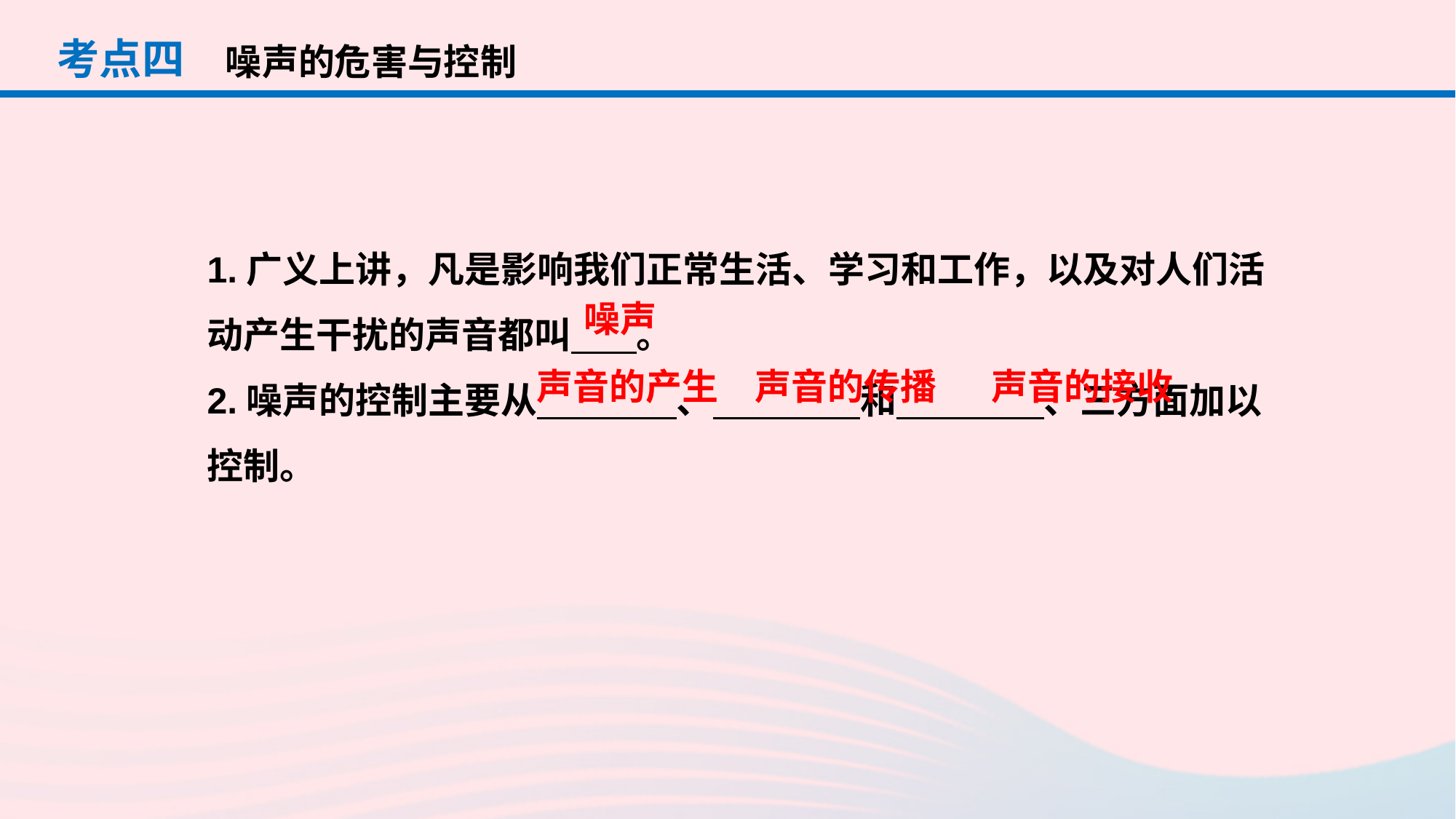

考点四
噪声的危害与控制
1.广义上讲，凡是影响我们正常生活、学习和工作，以及对人们活动产生干扰的声音都叫        。
2.噪声的控制主要从                 、                  和                  、三方面加以控制。
噪声
声音的传播
声音的接收
声音的产生